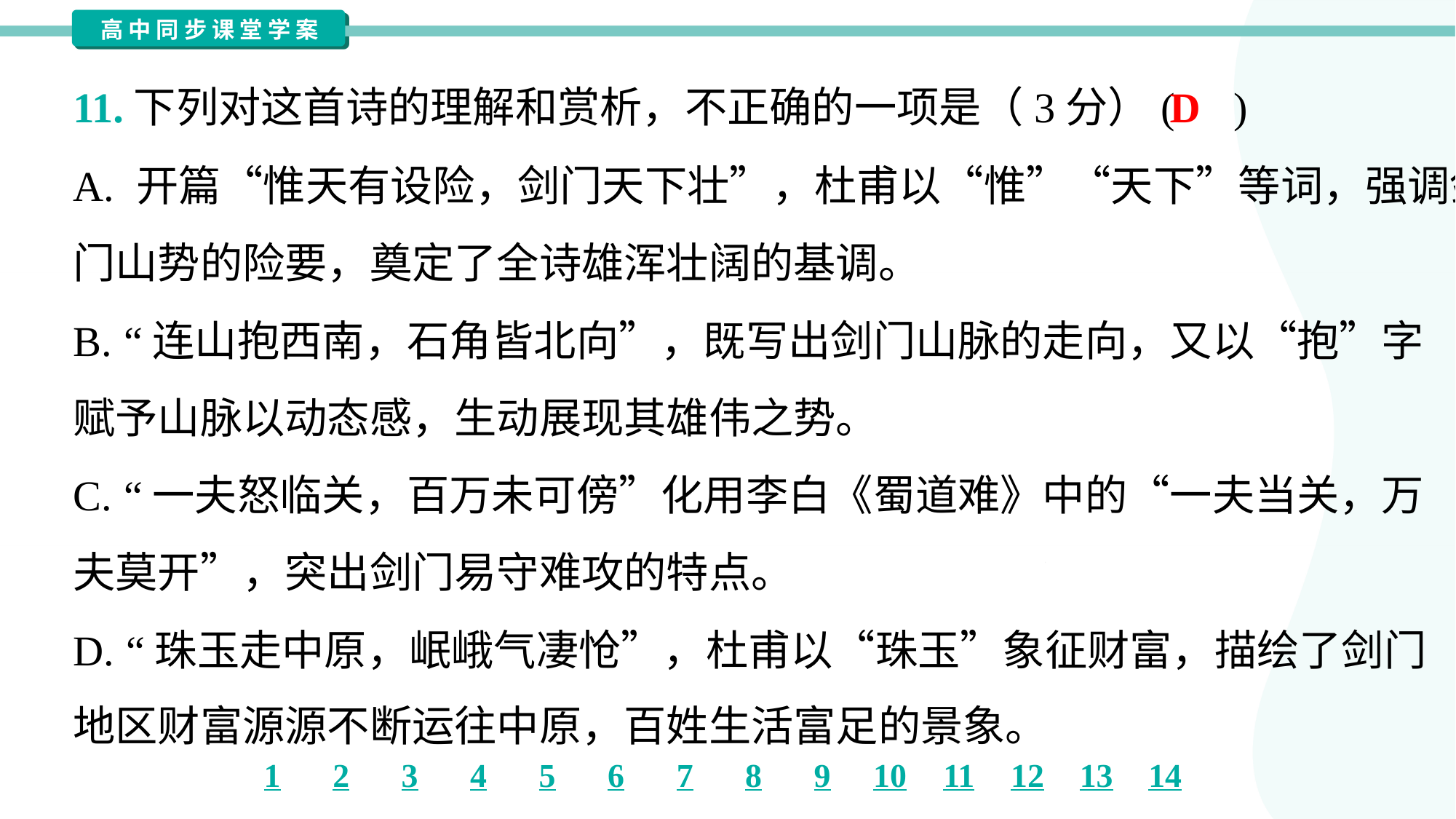

D
11.下列对这首诗的理解和赏析，不正确的一项是（3分）(     )
A. 开篇“惟天有设险，剑门天下壮”，杜甫以“惟”“天下”等词，强调剑
门山势的险要，奠定了全诗雄浑壮阔的基调。
B. “连山抱西南，石角皆北向”，既写出剑门山脉的走向，又以“抱”字
赋予山脉以动态感，生动展现其雄伟之势。
C. “一夫怒临关，百万未可傍”化用李白《蜀道难》中的“一夫当关，万
夫莫开”，突出剑门易守难攻的特点。
D. “珠玉走中原，岷峨气凄怆”，杜甫以“珠玉”象征财富，描绘了剑门
地区财富源源不断运往中原，百姓生活富足的景象。